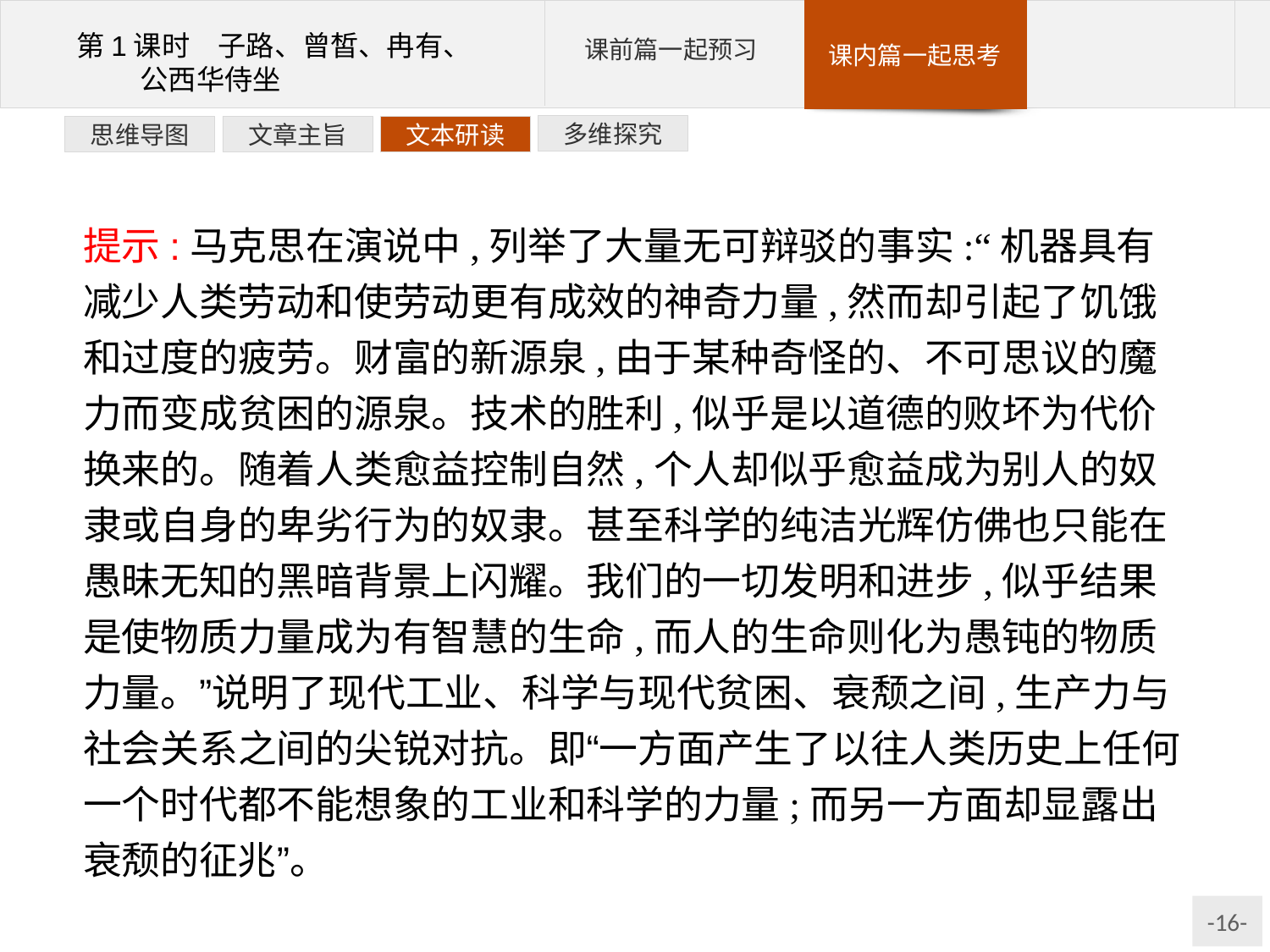

多维探究
文本研读
文章主旨
思维导图
提示:马克思在演说中,列举了大量无可辩驳的事实:“机器具有减少人类劳动和使劳动更有成效的神奇力量,然而却引起了饥饿和过度的疲劳。财富的新源泉,由于某种奇怪的、不可思议的魔力而变成贫困的源泉。技术的胜利,似乎是以道德的败坏为代价换来的。随着人类愈益控制自然,个人却似乎愈益成为别人的奴隶或自身的卑劣行为的奴隶。甚至科学的纯洁光辉仿佛也只能在愚昧无知的黑暗背景上闪耀。我们的一切发明和进步,似乎结果是使物质力量成为有智慧的生命,而人的生命则化为愚钝的物质力量。”说明了现代工业、科学与现代贫困、衰颓之间,生产力与社会关系之间的尖锐对抗。即“一方面产生了以往人类历史上任何一个时代都不能想象的工业和科学的力量;而另一方面却显露出衰颓的征兆”。